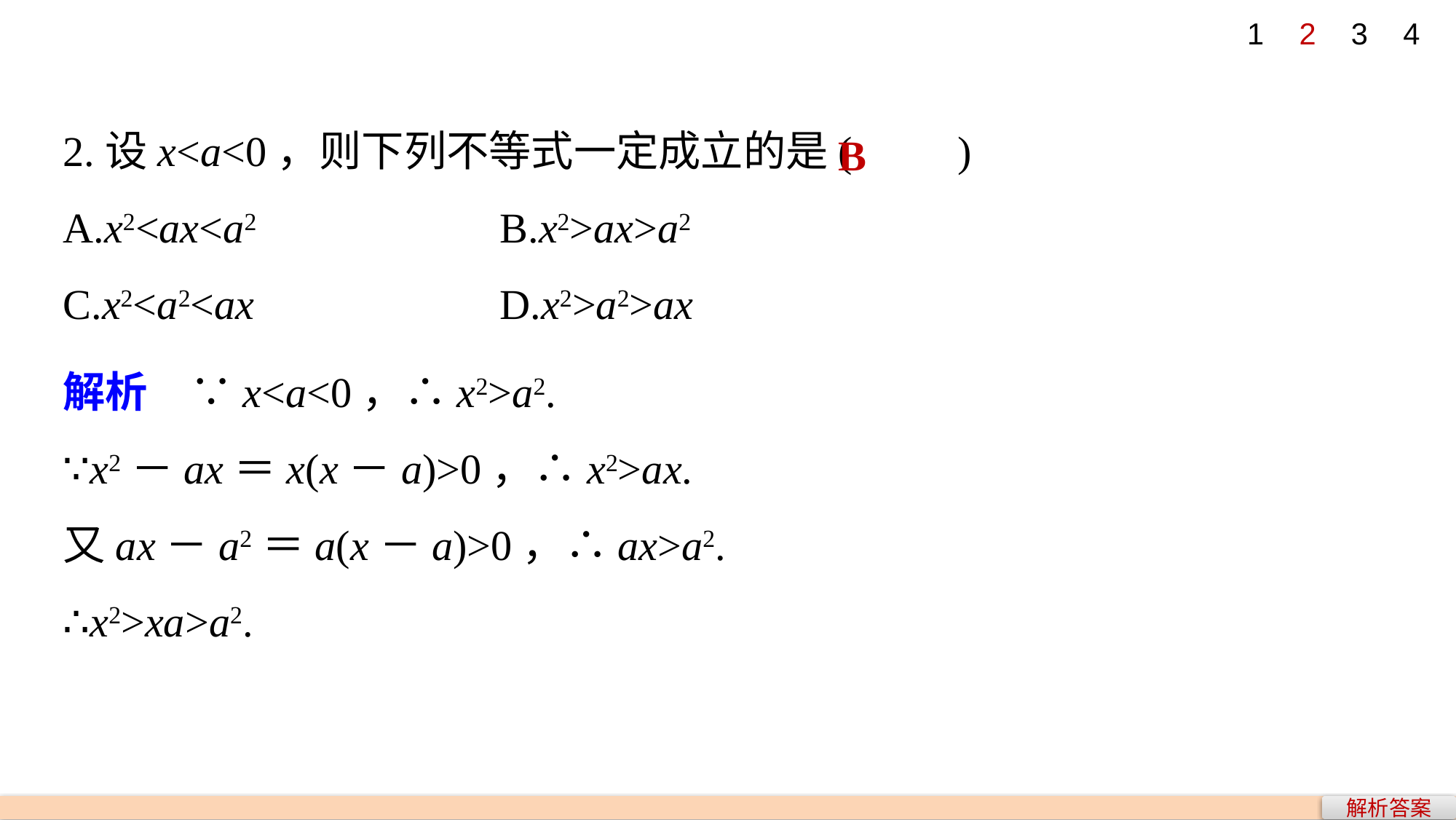

1
2
3
4
2.设x<a<0，则下列不等式一定成立的是(　　)
A.x2<ax<a2  			B.x2>ax>a2
C.x2<a2<ax  			D.x2>a2>ax
B
解析　∵x<a<0，∴x2>a2.
∵x2－ax＝x(x－a)>0，∴x2>ax.
又ax－a2＝a(x－a)>0，∴ax>a2.
∴x2>xa>a2.
解析答案